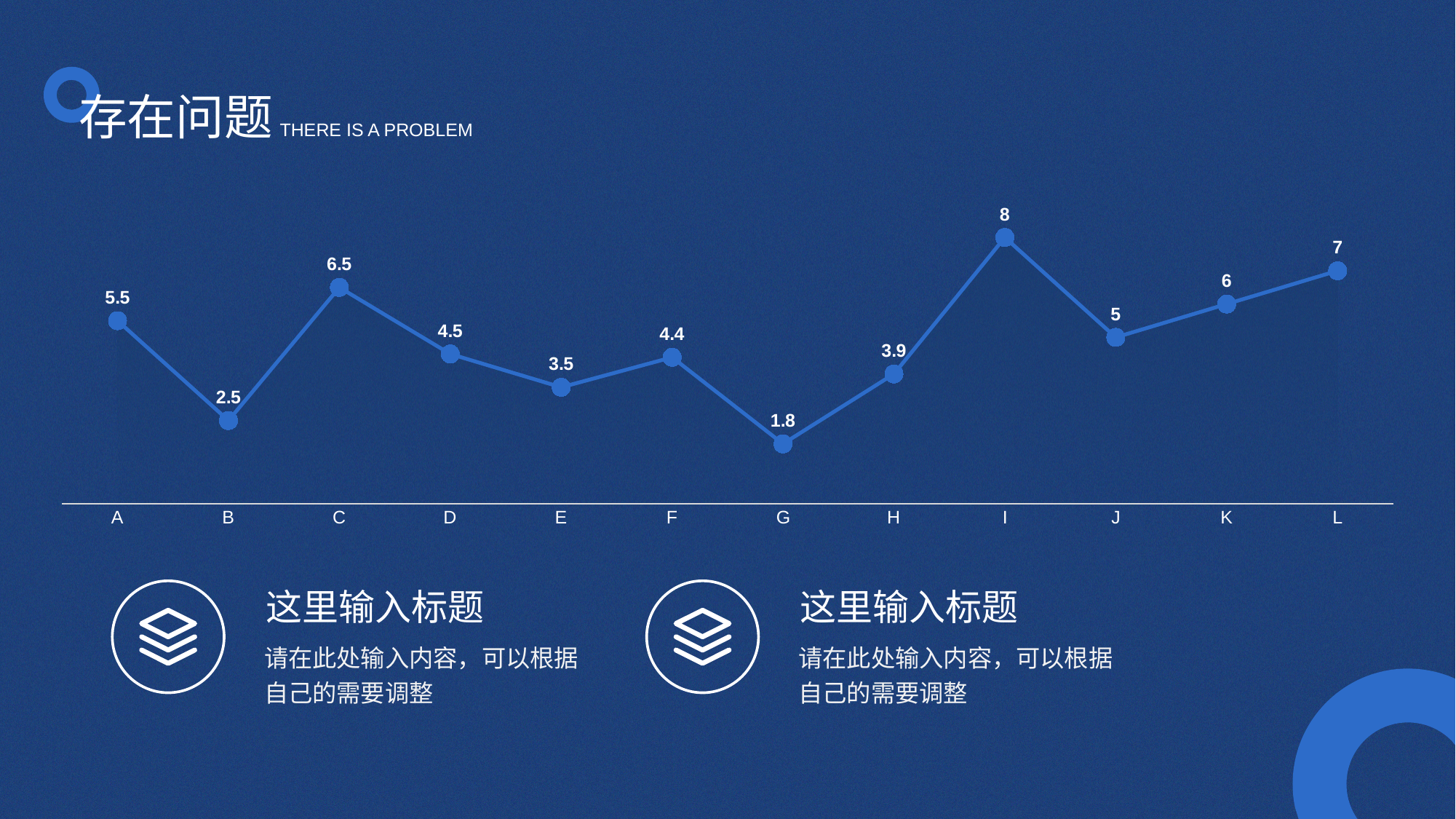

存在问题
THERE IS A PROBLEM

### Chart

| Category | 系列 1 | 辅助 |
|---|---|---|
| A | 5.5 | 5.5 |
| B | 2.5 | 2.5 |
| C | 6.5 | 6.5 |
| D | 4.5 | 4.5 |
| E | 3.5 | 3.5 |
| F | 4.4 | 4.4 |
| G | 1.8 | 1.8 |
| H | 3.9 | 3.9 |
| I | 8.0 | 8.0 |
| J | 5.0 | 5.0 |
| K | 6.0 | 6.0 |
| L | 7.0 | 7.0 |
这里输入标题
这里输入标题

请在此处输入内容，可以根据自己的需要调整
请在此处输入内容，可以根据自己的需要调整